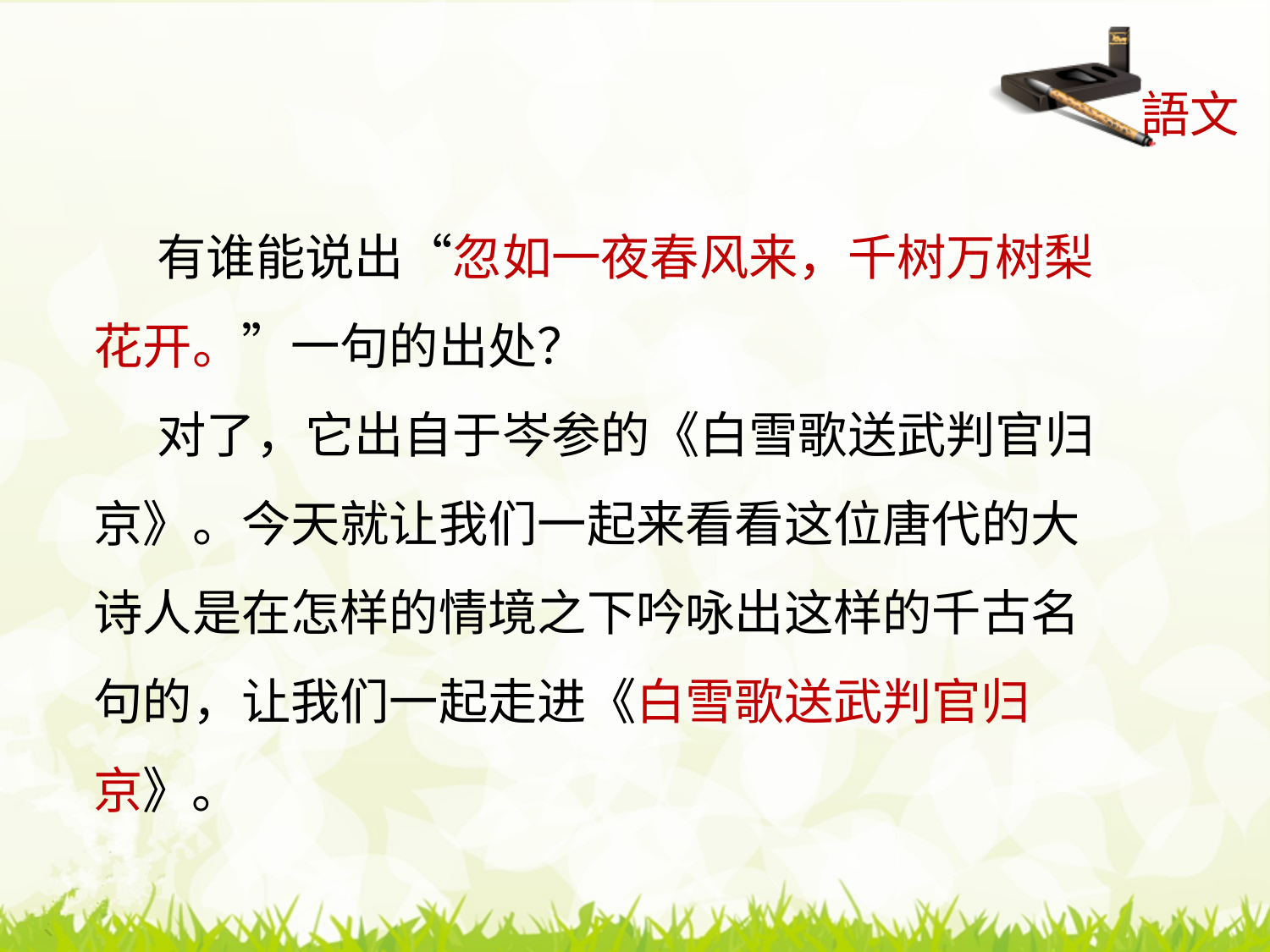

有谁能说出“忽如一夜春风来，千树万树梨花开。”一句的出处？
对了，它出自于岑参的《白雪歌送武判官归京》。今天就让我们一起来看看这位唐代的大诗人是在怎样的情境之下吟咏出这样的千古名句的，让我们一起走进《白雪歌送武判官归京》。